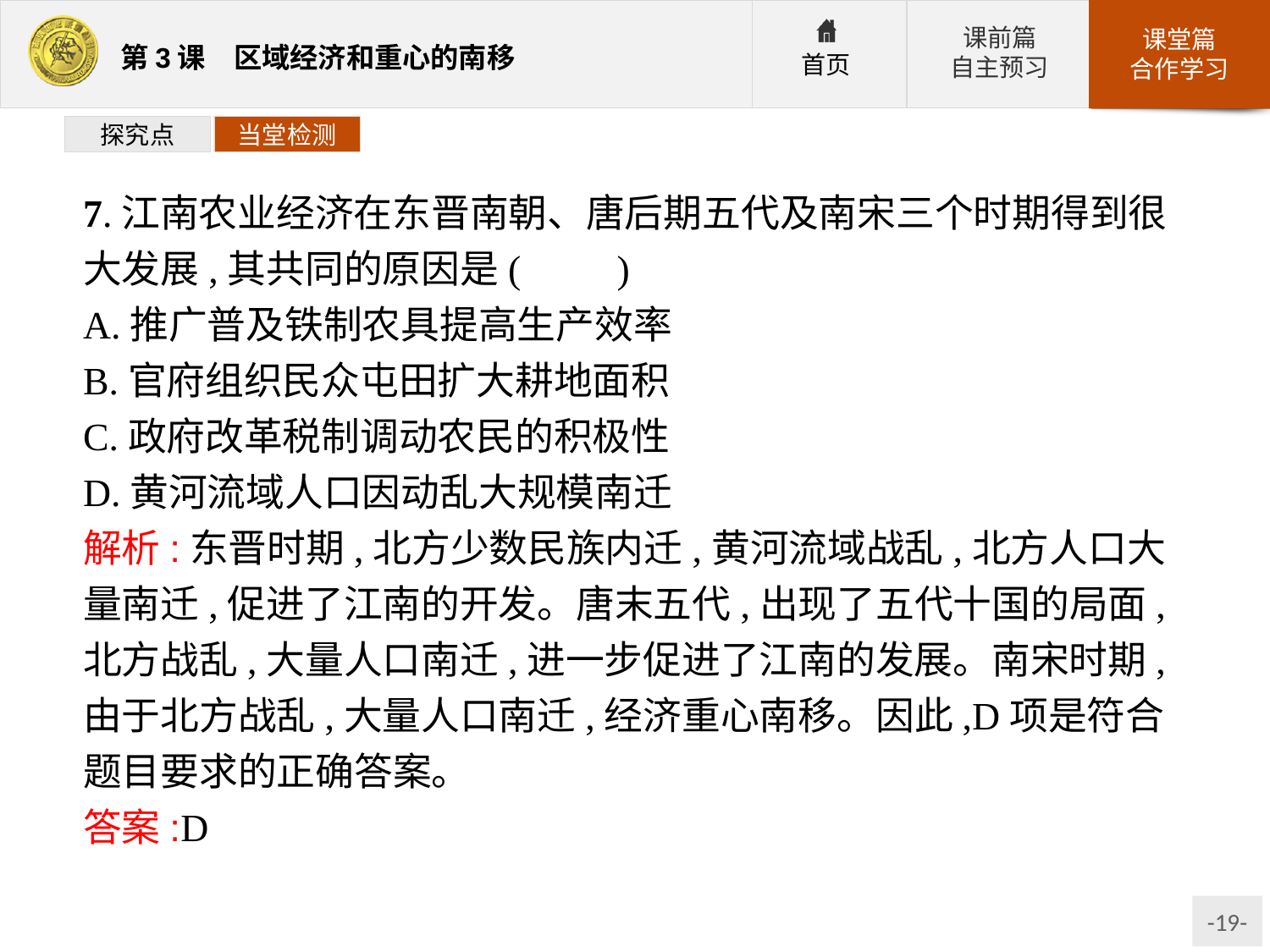

探究点
当堂检测
7.江南农业经济在东晋南朝、唐后期五代及南宋三个时期得到很大发展,其共同的原因是(　　)
A.推广普及铁制农具提高生产效率
B.官府组织民众屯田扩大耕地面积
C.政府改革税制调动农民的积极性
D.黄河流域人口因动乱大规模南迁
解析:东晋时期,北方少数民族内迁,黄河流域战乱,北方人口大量南迁,促进了江南的开发。唐末五代,出现了五代十国的局面,北方战乱,大量人口南迁,进一步促进了江南的发展。南宋时期,由于北方战乱,大量人口南迁,经济重心南移。因此,D项是符合题目要求的正确答案。
答案:D